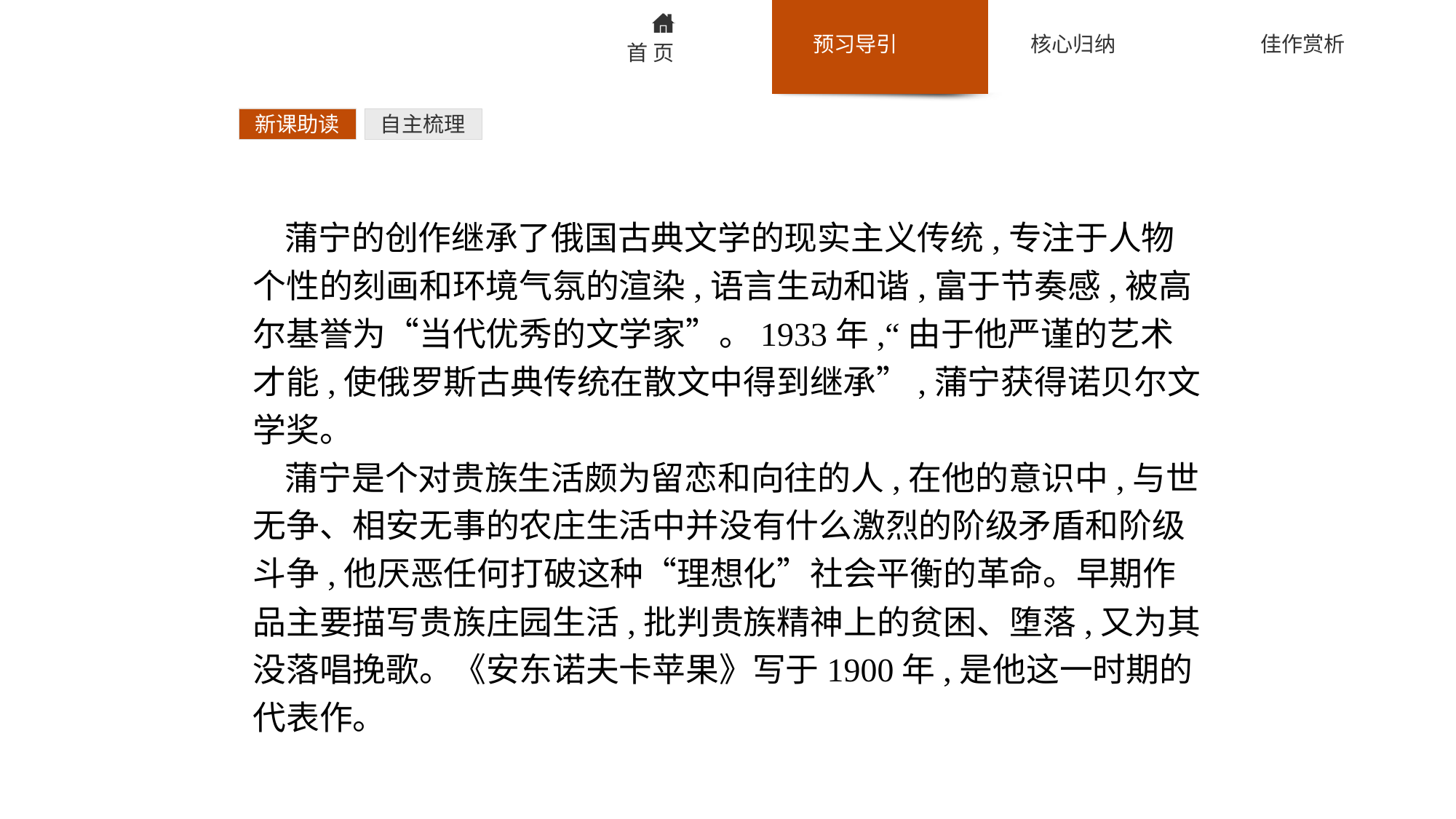

新课助读
自主梳理
蒲宁的创作继承了俄国古典文学的现实主义传统,专注于人物个性的刻画和环境气氛的渲染,语言生动和谐,富于节奏感,被高尔基誉为“当代优秀的文学家”。1933年,“由于他严谨的艺术才能,使俄罗斯古典传统在散文中得到继承”,蒲宁获得诺贝尔文学奖。
蒲宁是个对贵族生活颇为留恋和向往的人,在他的意识中,与世无争、相安无事的农庄生活中并没有什么激烈的阶级矛盾和阶级斗争,他厌恶任何打破这种“理想化”社会平衡的革命。早期作品主要描写贵族庄园生活,批判贵族精神上的贫困、堕落,又为其没落唱挽歌。《安东诺夫卡苹果》写于1900年,是他这一时期的代表作。